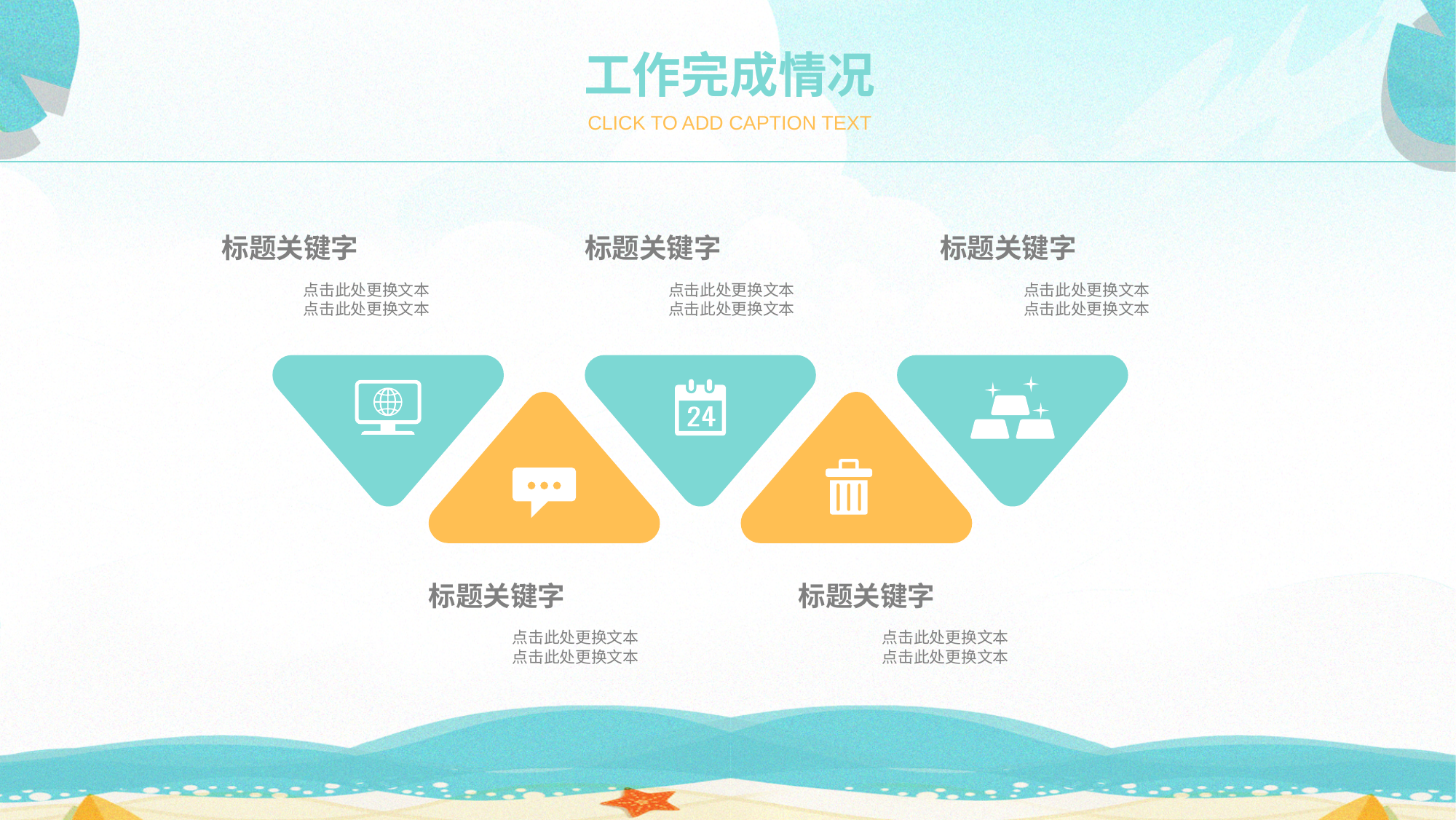

工作完成情况
CLICK TO ADD CAPTION TEXT
标题关键字
标题关键字
标题关键字
点击此处更换文本
点击此处更换文本
点击此处更换文本
点击此处更换文本
点击此处更换文本
点击此处更换文本

标题关键字
标题关键字
点击此处更换文本
点击此处更换文本
点击此处更换文本
点击此处更换文本